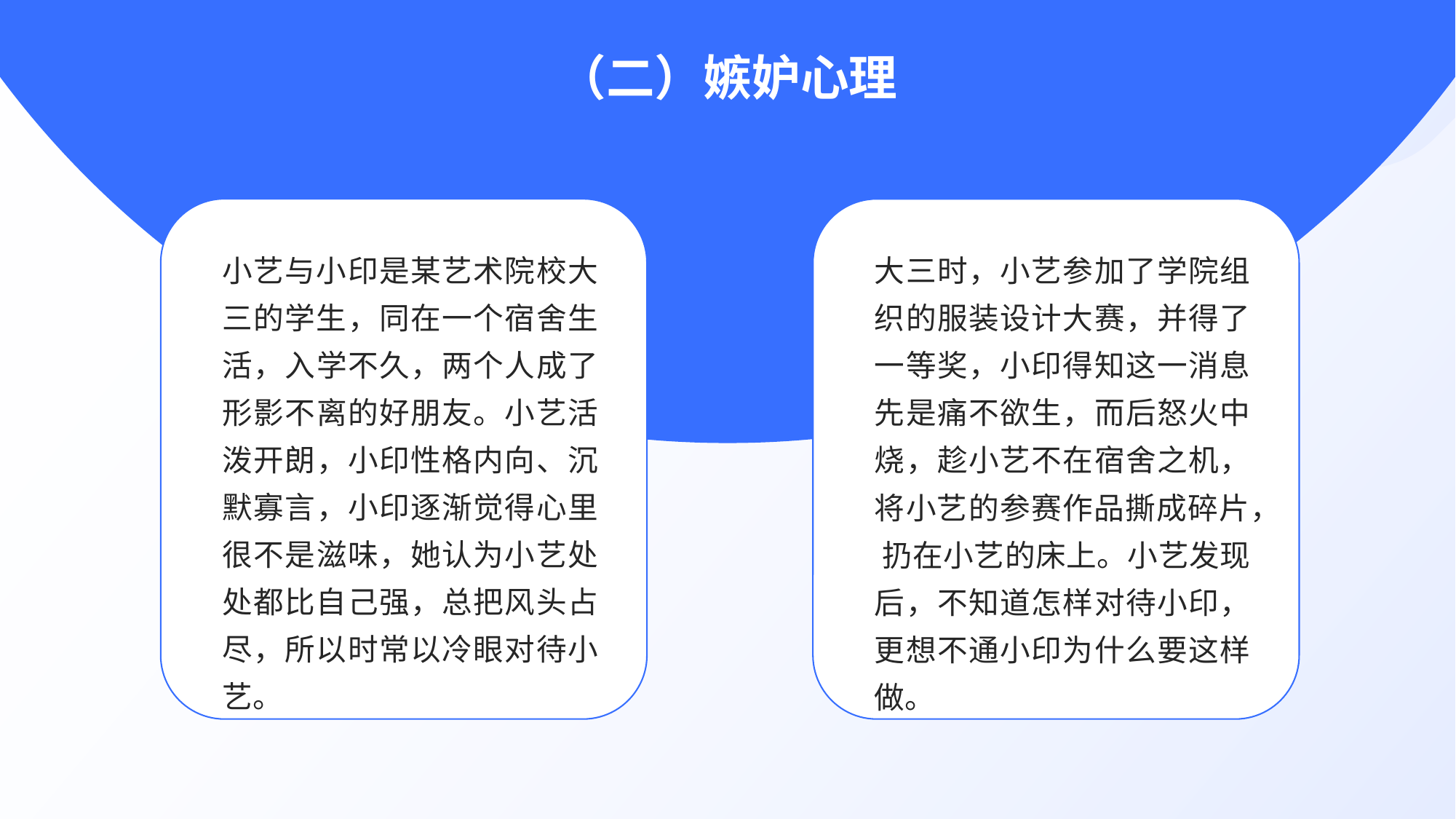

# （二）嫉妒心理

小艺与小印是某艺术院校大三的学生，同在一个宿舍生活，入学不久，两个人成了形影不离的好朋友。小艺活泼开朗，小印性格内向、沉默寡言，小印逐渐觉得心里很不是滋味，她认为小艺处处都比自己强，总把风头占尽，所以时常以冷眼对待小艺。

大三时，小艺参加了学院组织的服装设计大赛，并得了一等奖，小印得知这一消息先是痛不欲生，而后怒火中烧，趁小艺不在宿舍之机，将小艺的参赛作品撕成碎片， 扔在小艺的床上。小艺发现后，不知道怎样对待小印，更想不通小印为什么要这样做。